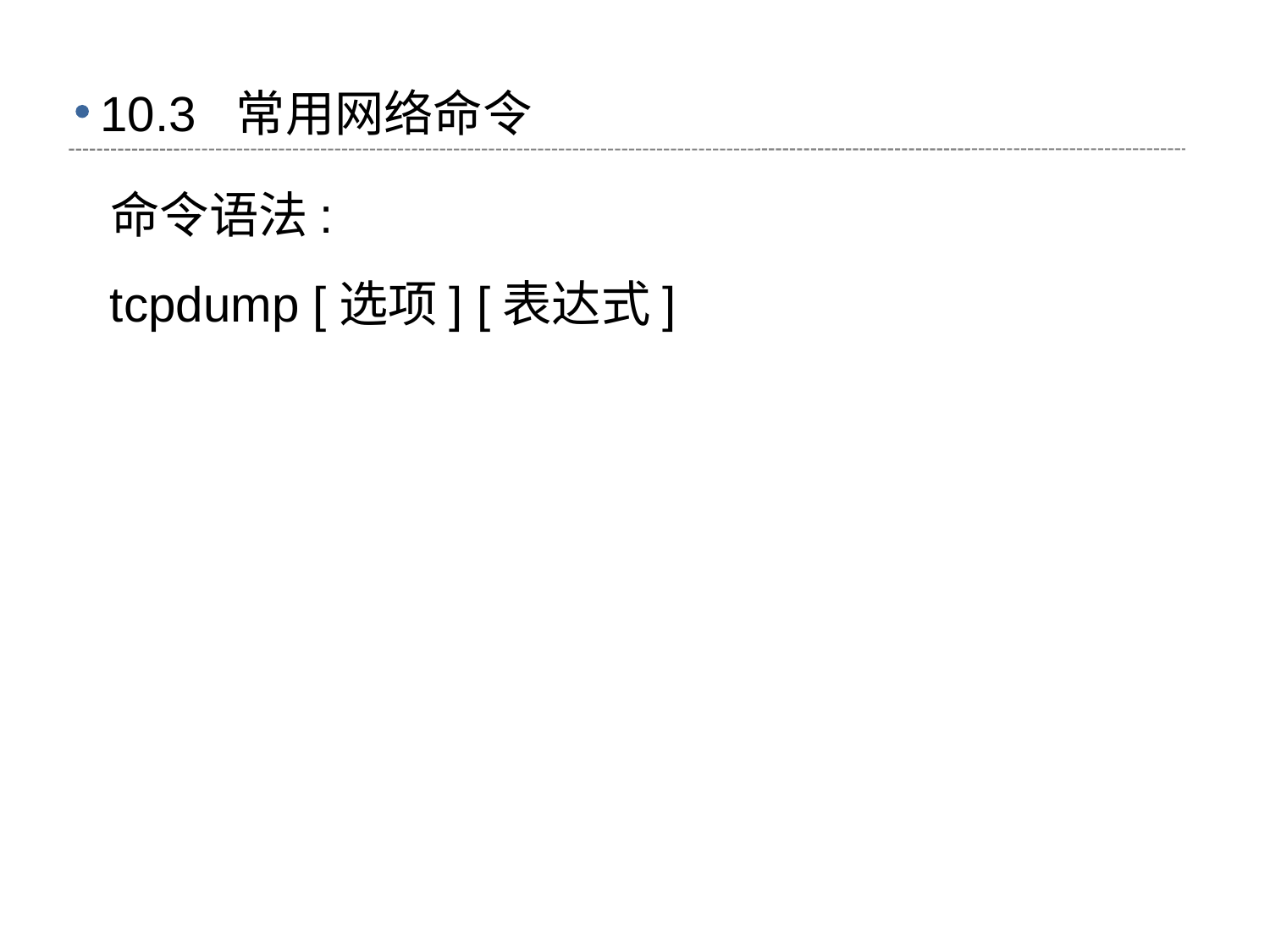

命令语法:
    tcpdump [选项] [表达式]
# 10.3  常用网络命令